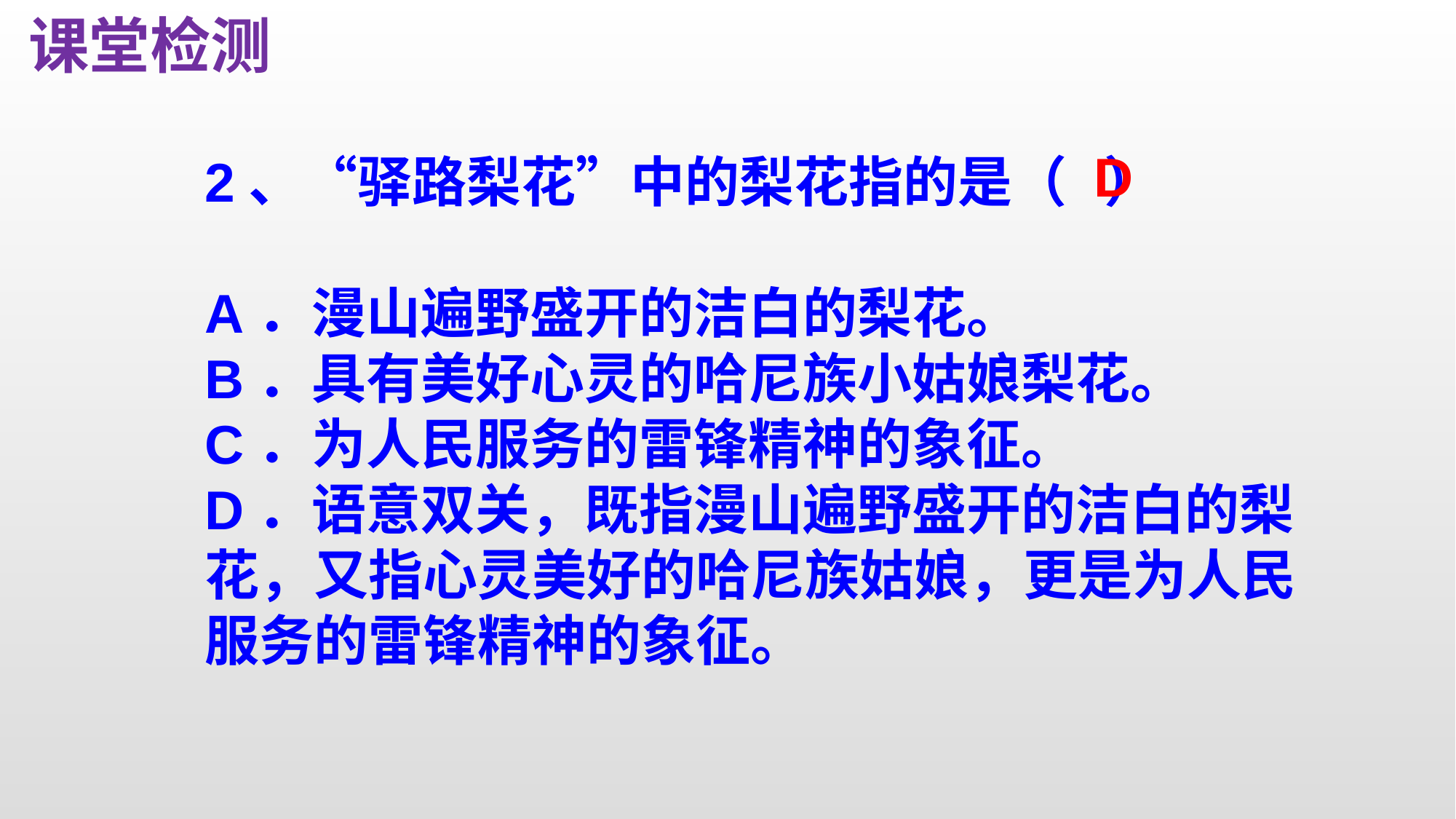

课堂检测
2、“驿路梨花”中的梨花指的是（   ）

A．漫山遍野盛开的洁白的梨花。
B．具有美好心灵的哈尼族小姑娘梨花。
C．为人民服务的雷锋精神的象征。
D．语意双关，既指漫山遍野盛开的洁白的梨花，又指心灵美好的哈尼族姑娘，更是为人民服务的雷锋精神的象征。
D